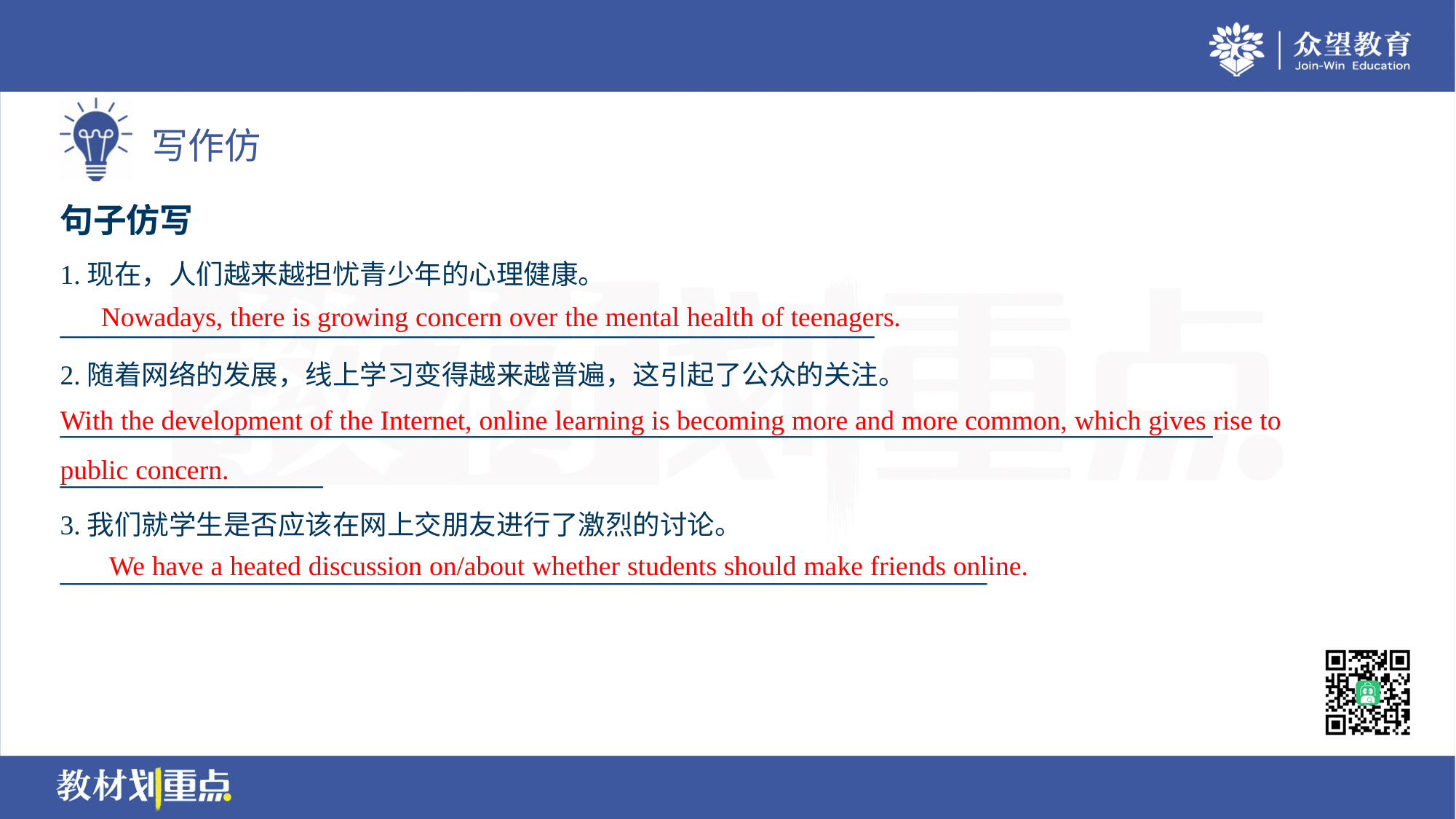

句子仿写
1.现在，人们越来越担忧青少年的心理健康。
_________________________________________________________________
2.随着网络的发展，线上学习变得越来越普遍，这引起了公众的关注。
____________________________________________________________________________________________
_____________________
3.我们就学生是否应该在网上交朋友进行了激烈的讨论。
__________________________________________________________________________
Nowadays, there is growing concern over the mental health of teenagers.
With the development of the Internet, online learning is becoming more and more common, which gives rise to public concern.
We have a heated discussion on/about whether students should make friends online.